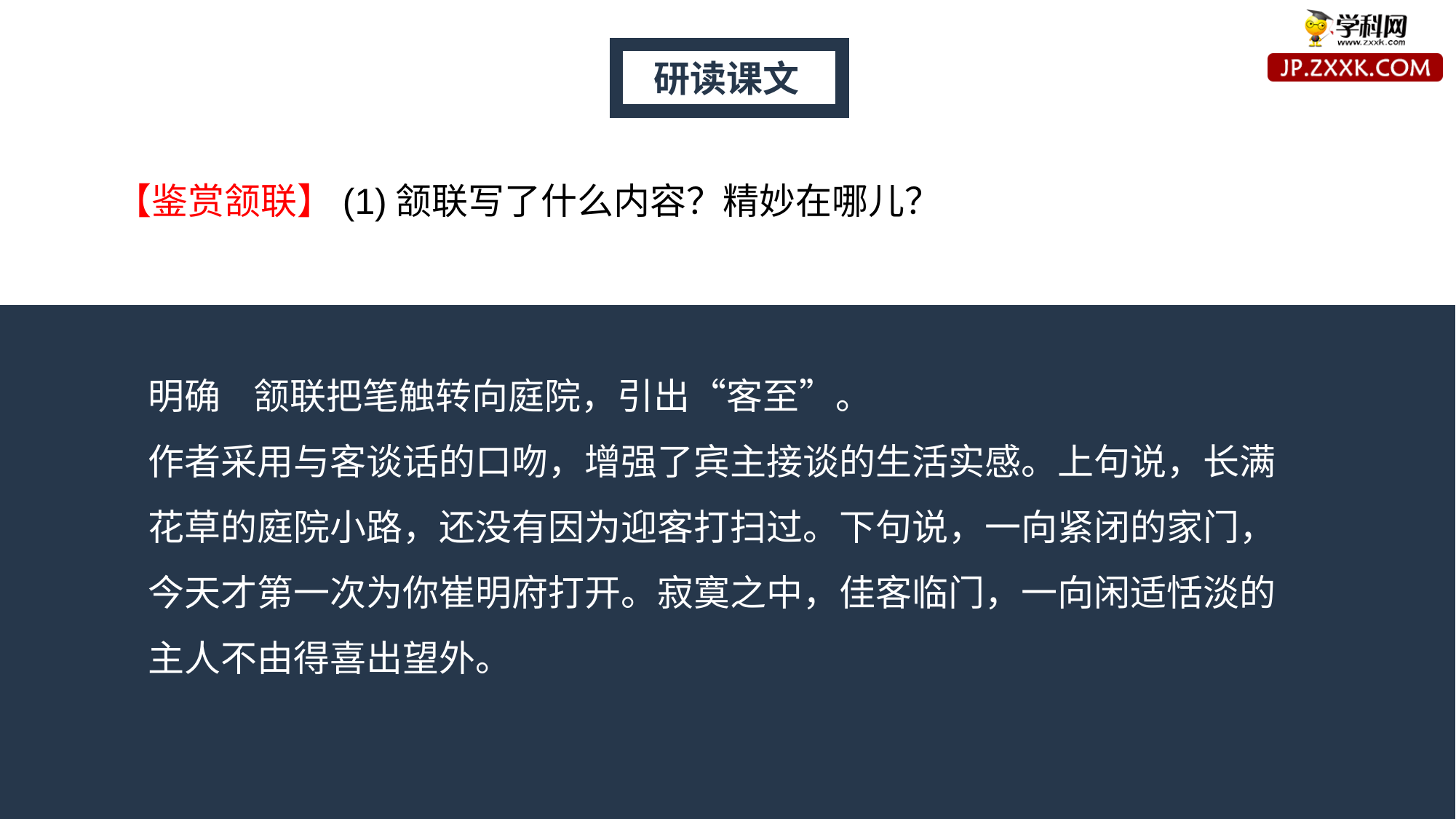

研读课文
【鉴赏颔联】(1)颔联写了什么内容？精妙在哪儿？

明确    颔联把笔触转向庭院，引出“客至”。
作者采用与客谈话的口吻，增强了宾主接谈的生活实感。上句说，长满花草的庭院小路，还没有因为迎客打扫过。下句说，一向紧闭的家门，今天才第一次为你崔明府打开。寂寞之中，佳客临门，一向闲适恬淡的主人不由得喜出望外。